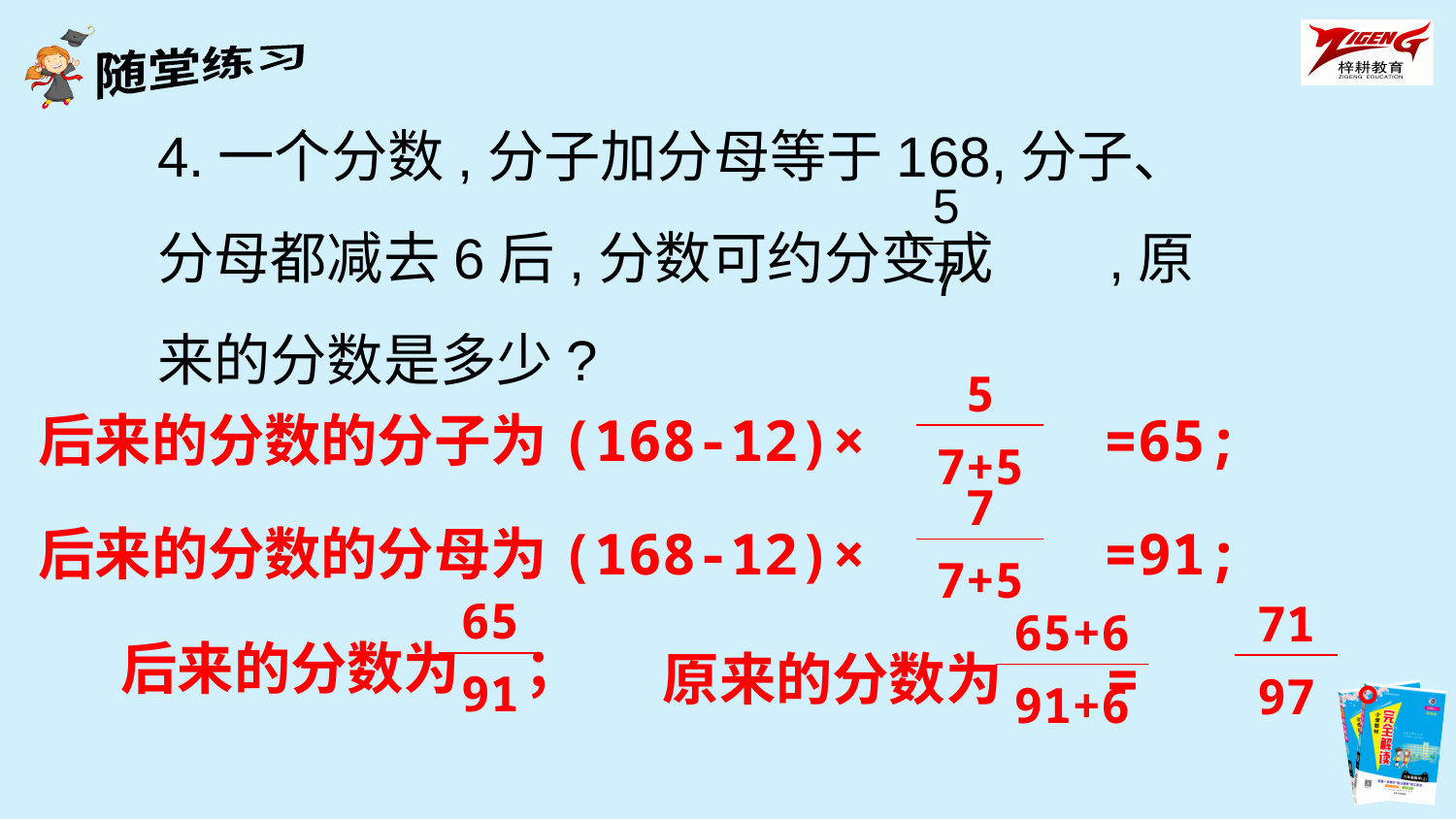

4.一个分数,分子加分母等于168,分子、分母都减去6后,分数可约分变成        ,原来的分数是多少?
| 5 |
| --- |
| 7 |
| 5 |
| --- |
| 7+5 |
后来的分数的分子为(168-12)×       =65;
| 7 |
| --- |
| 7+5 |
后来的分数的分母为(168-12)×       =91;
| 65 |
| --- |
| 91 |
| 71 |
| --- |
| 97 |
后来的分数为     ；
| 65+6 |
| --- |
| 91+6 |
原来的分数为       =      。